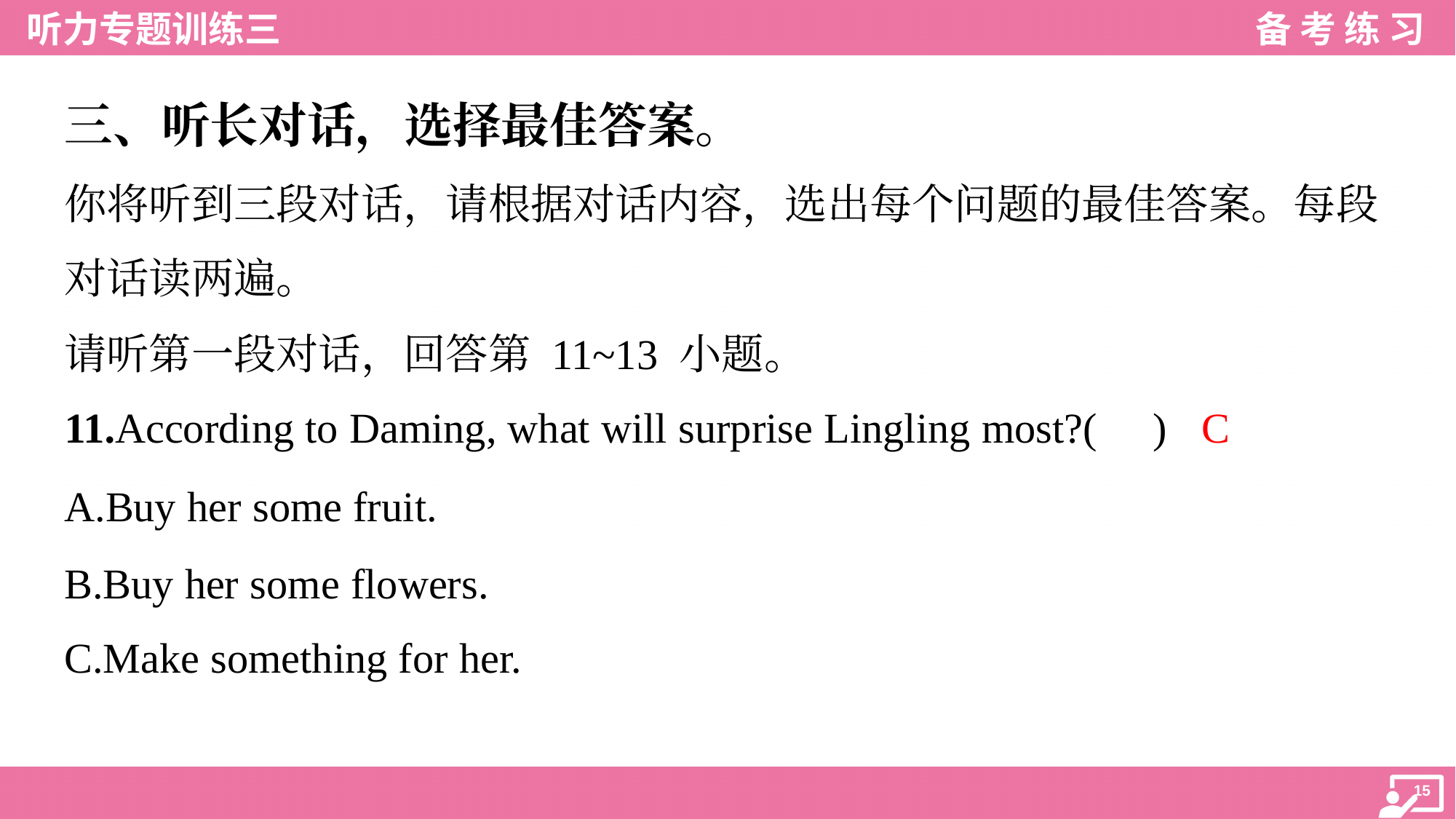

三、听长对话，选择最佳答案。
你将听到三段对话，请根据对话内容，选出每个问题的最佳答案。每段
对话读两遍。
请听第一段对话，回答第 11~13 小题。
C
11.According to Daming, what will surprise Lingling most?(     )
A.Buy her some fruit.
B.Buy her some flowers.
C.Make something for her.